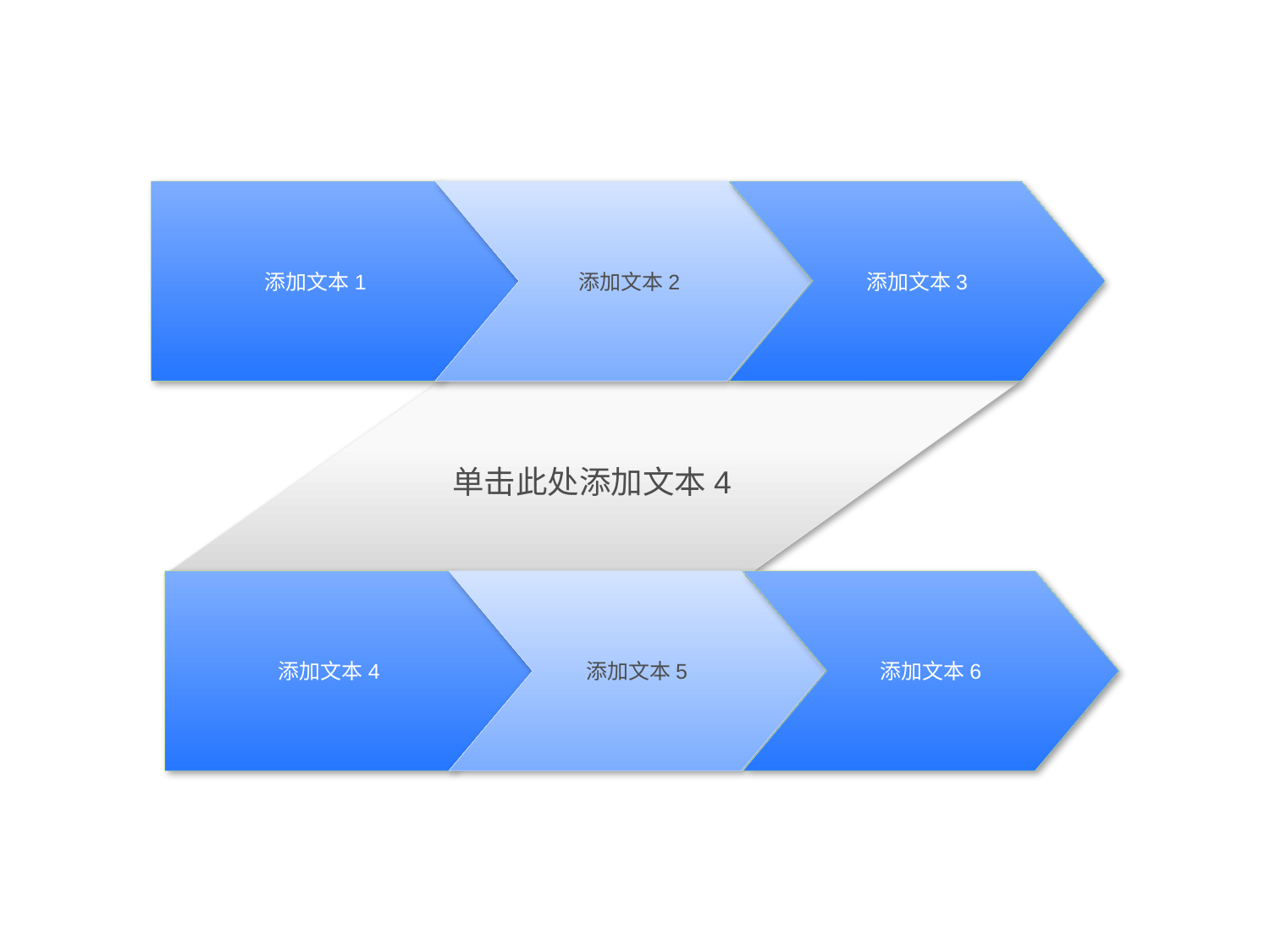

添加文本1
添加文本2
添加文本3
单击此处添加文本4
添加文本4
添加文本5
添加文本6